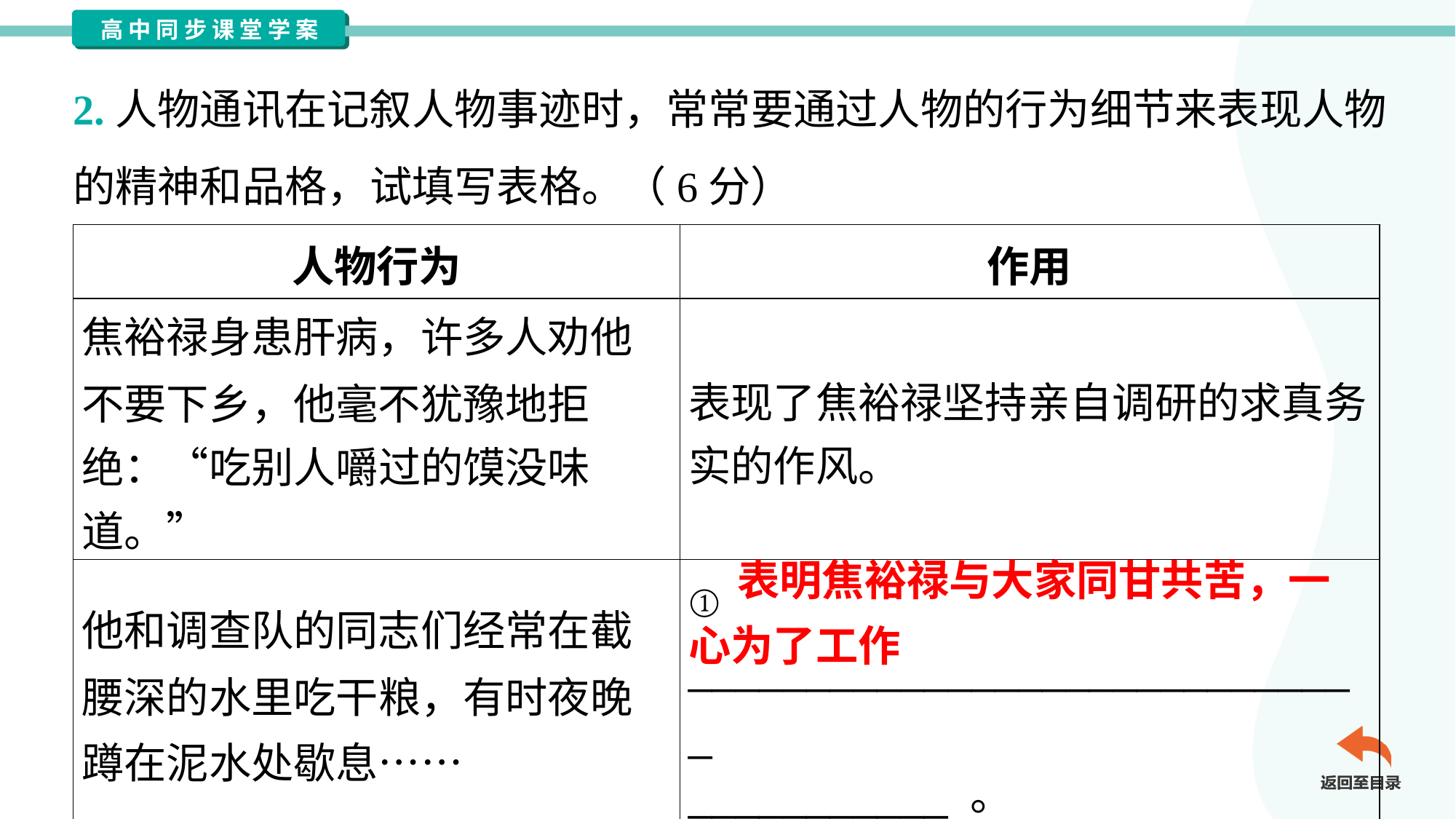

2.人物通讯在记叙人物事迹时，常常要通过人物的行为细节来表现人物
的精神和品格，试填写表格。（6分）
| 人物行为 | 作用 |
| --- | --- |
| 焦裕禄身患肝病，许多人劝他 不要下乡，他毫不犹豫地拒 绝：“吃别人嚼过的馍没味道。” | 表现了焦裕禄坚持亲自调研的求真务 实的作风。 |
| 他和调查队的同志们经常在截 腰深的水里吃干粮，有时夜晚 蹲在泥水处歇息…… | ① \_\_\_\_\_\_\_\_\_\_\_\_\_\_\_\_\_\_\_\_\_\_\_\_\_\_\_\_\_ \_\_\_\_\_\_\_\_\_\_\_ 。 |
    表明焦裕禄与大家同甘共苦，一心为了工作